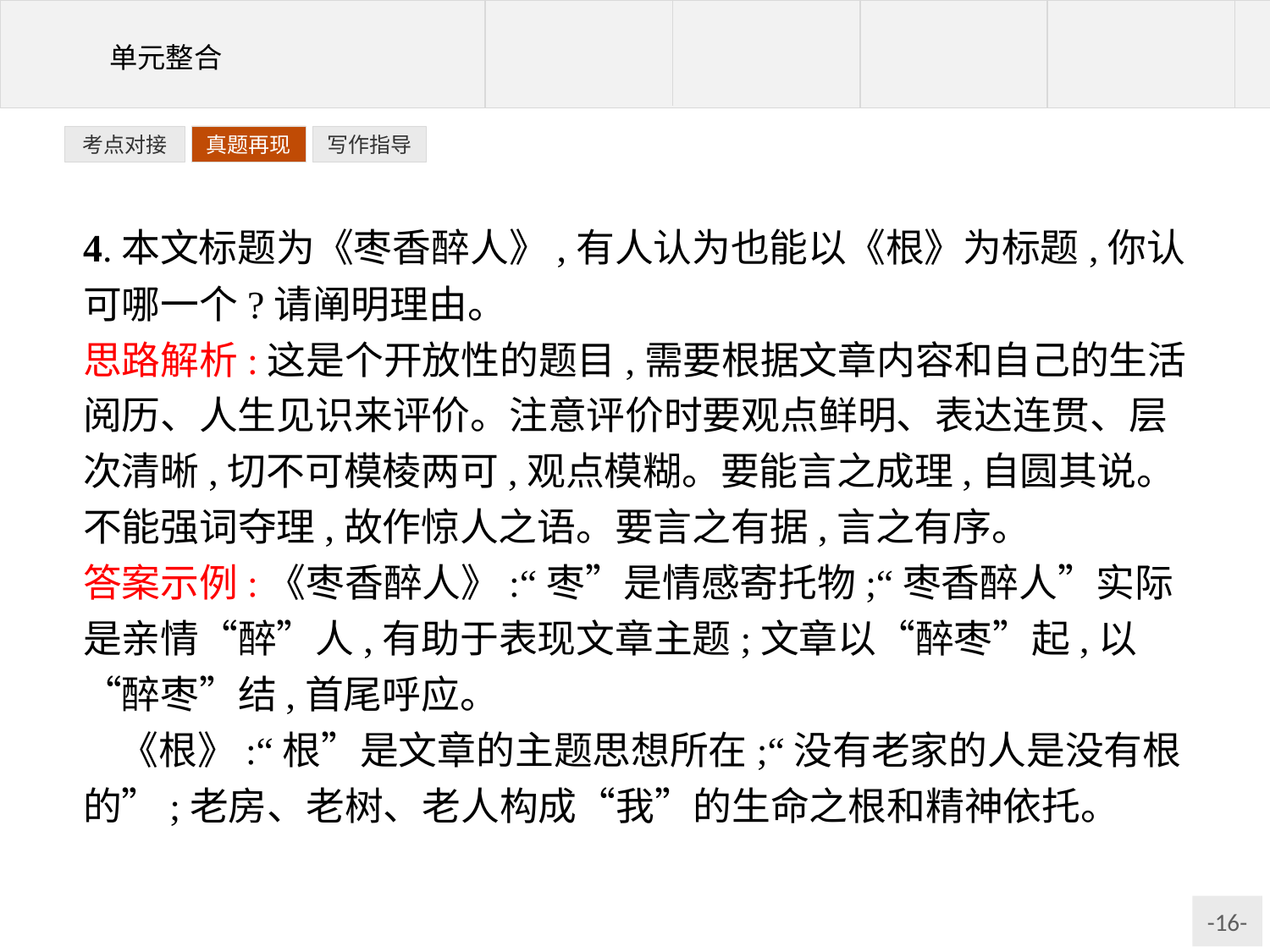

写作指导
考点对接
真题再现
4.本文标题为《枣香醉人》,有人认为也能以《根》为标题,你认可哪一个?请阐明理由。
思路解析:这是个开放性的题目,需要根据文章内容和自己的生活阅历、人生见识来评价。注意评价时要观点鲜明、表达连贯、层次清晰,切不可模棱两可,观点模糊。要能言之成理,自圆其说。不能强词夺理,故作惊人之语。要言之有据,言之有序。
答案示例:《枣香醉人》:“枣”是情感寄托物;“枣香醉人”实际是亲情“醉”人,有助于表现文章主题;文章以“醉枣”起,以“醉枣”结,首尾呼应。
《根》:“根”是文章的主题思想所在;“没有老家的人是没有根的”;老房、老树、老人构成“我”的生命之根和精神依托。